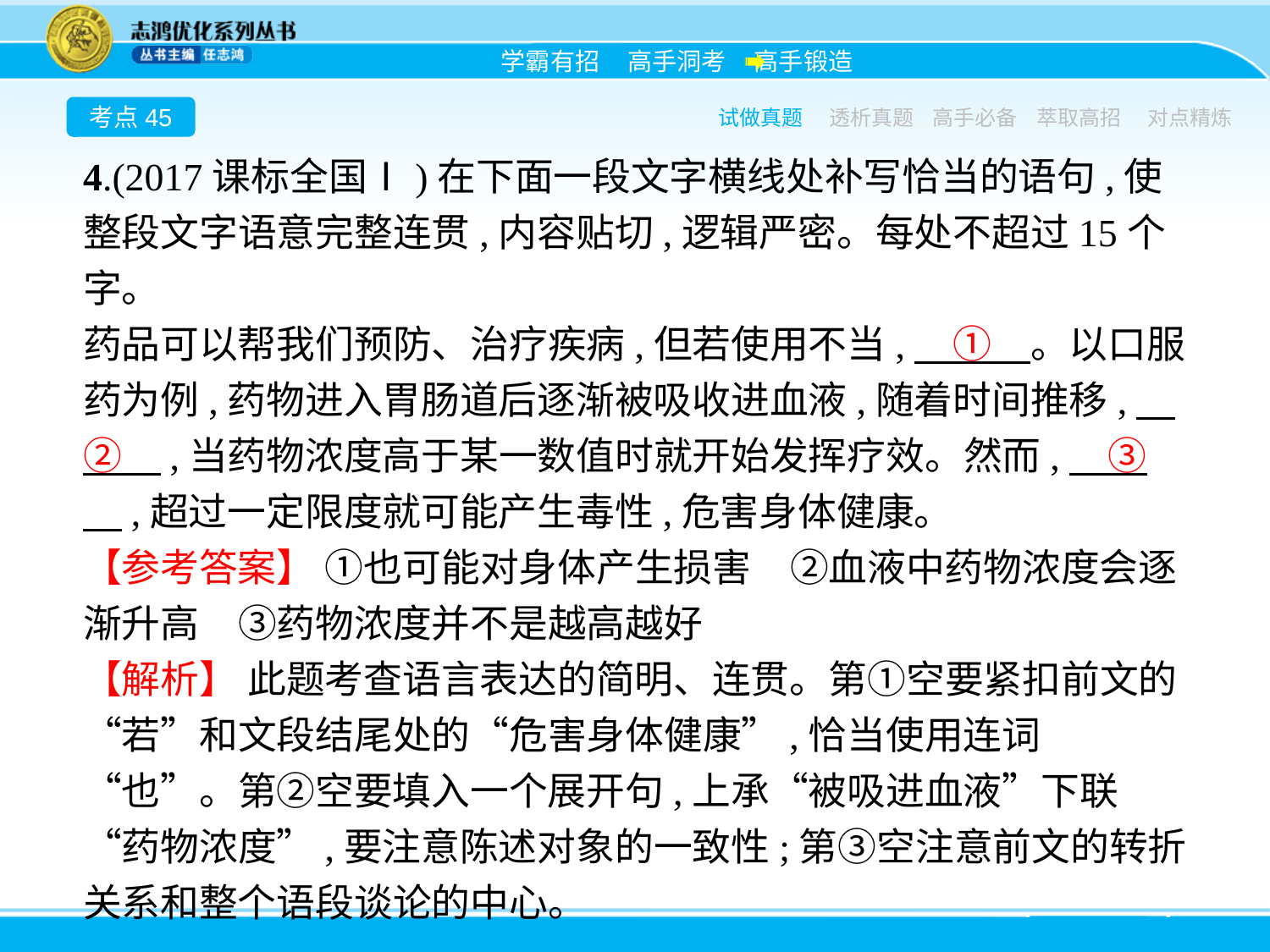

考点45
试做真题
透析真题
高手必备
萃取高招
对点精炼
4.(2017课标全国Ⅰ)在下面一段文字横线处补写恰当的语句,使整段文字语意完整连贯,内容贴切,逻辑严密。每处不超过15个字。
药品可以帮我们预防、治疗疾病,但若使用不当,　①　。以口服药为例,药物进入胃肠道后逐渐被吸收进血液,随着时间推移,　②　,当药物浓度高于某一数值时就开始发挥疗效。然而,　③　,超过一定限度就可能产生毒性,危害身体健康。
【参考答案】 ①也可能对身体产生损害　②血液中药物浓度会逐渐升高　③药物浓度并不是越高越好
【解析】 此题考查语言表达的简明、连贯。第①空要紧扣前文的“若”和文段结尾处的“危害身体健康”,恰当使用连词“也”。第②空要填入一个展开句,上承“被吸进血液”下联“药物浓度”,要注意陈述对象的一致性;第③空注意前文的转折关系和整个语段谈论的中心。